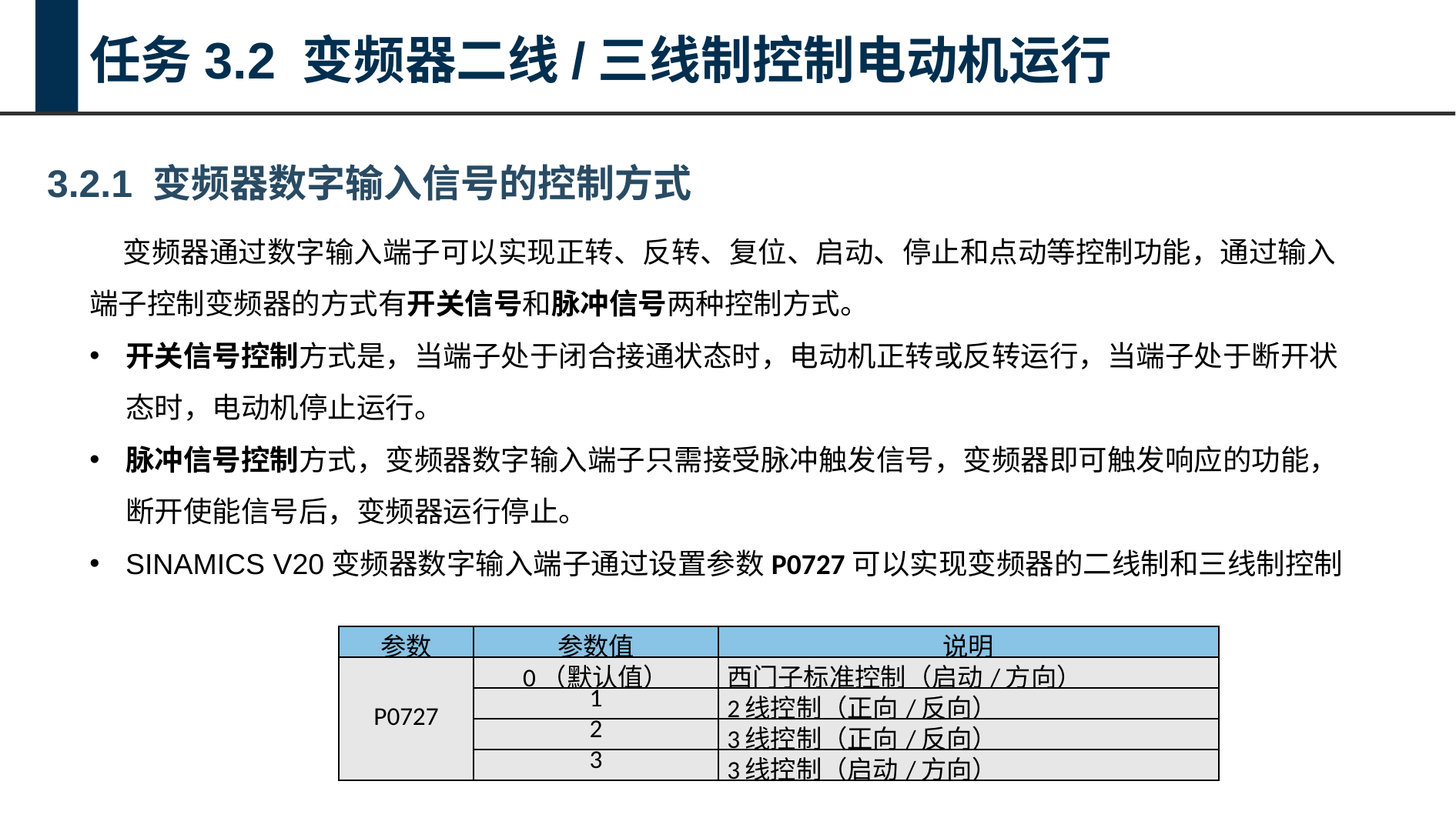

任务3.2 变频器二线/三线制控制电动机运行
3.2.1 变频器数字输入信号的控制方式
变频器通过数字输入端子可以实现正转、反转、复位、启动、停止和点动等控制功能，通过输入端子控制变频器的方式有开关信号和脉冲信号两种控制方式。
开关信号控制方式是，当端子处于闭合接通状态时，电动机正转或反转运行，当端子处于断开状态时，电动机停止运行。
脉冲信号控制方式，变频器数字输入端子只需接受脉冲触发信号，变频器即可触发响应的功能，断开使能信号后，变频器运行停止。
SINAMICS V20变频器数字输入端子通过设置参数P0727可以实现变频器的二线制和三线制控制
| 参数 | 参数值 | 说明 |
| --- | --- | --- |
| P0727 | 0（默认值） | 西门子标准控制（启动/方向） |
|  | 1 | 2线控制（正向/反向） |
|  | 2 | 3线控制（正向/反向） |
|  | 3 | 3线控制（启动/方向） |